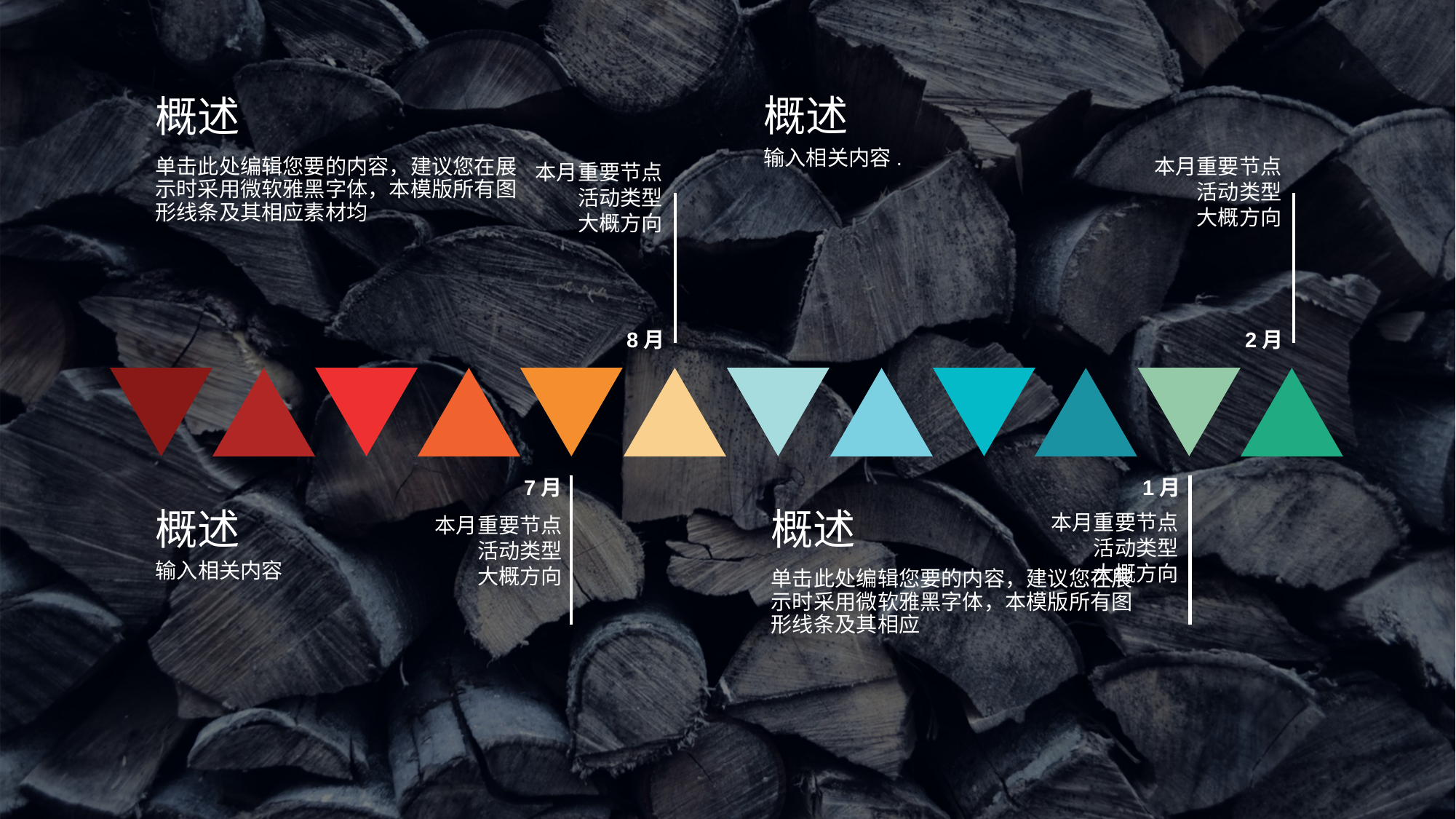

概述
输入相关内容.
概述
单击此处编辑您要的内容，建议您在展示时采用微软雅黑字体，本模版所有图形线条及其相应素材均
本月重要节点
活动类型
大概方向
本月重要节点
活动类型
大概方向
8月
2月

7月
1月
概述
输入相关内容
概述
单击此处编辑您要的内容，建议您在展示时采用微软雅黑字体，本模版所有图形线条及其相应
本月重要节点
活动类型
大概方向
本月重要节点
活动类型
大概方向